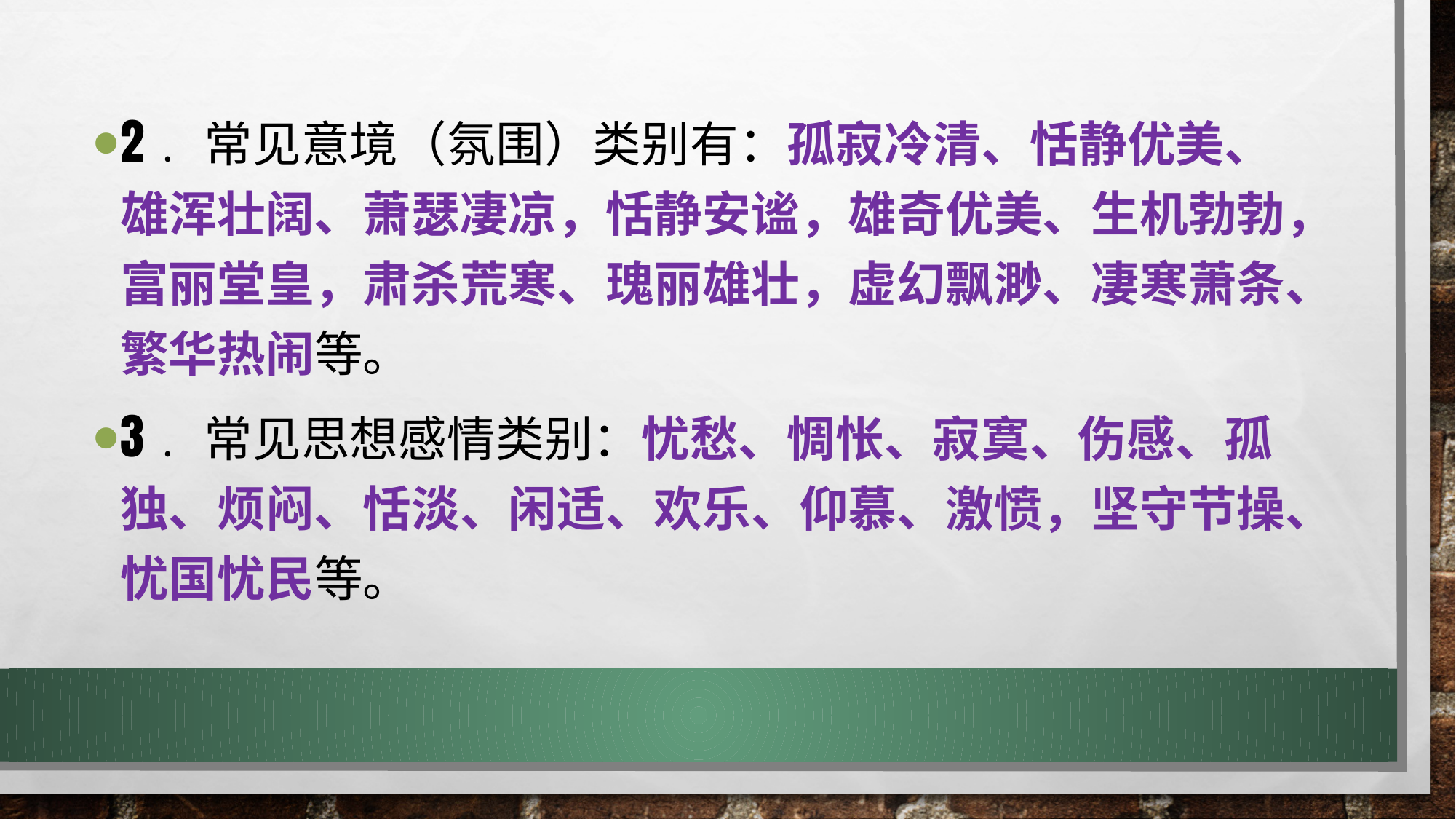

2﹒常见意境（氛围）类别有：孤寂冷清、恬静优美、雄浑壮阔、萧瑟凄凉，恬静安谧，雄奇优美、生机勃勃，富丽堂皇，肃杀荒寒、瑰丽雄壮，虚幻飘渺、凄寒萧条、繁华热闹等。
3﹒常见思想感情类别：忧愁、惆怅、寂寞、伤感、孤独、烦闷、恬淡、闲适、欢乐、仰慕、激愤，坚守节操、忧国忧民等。